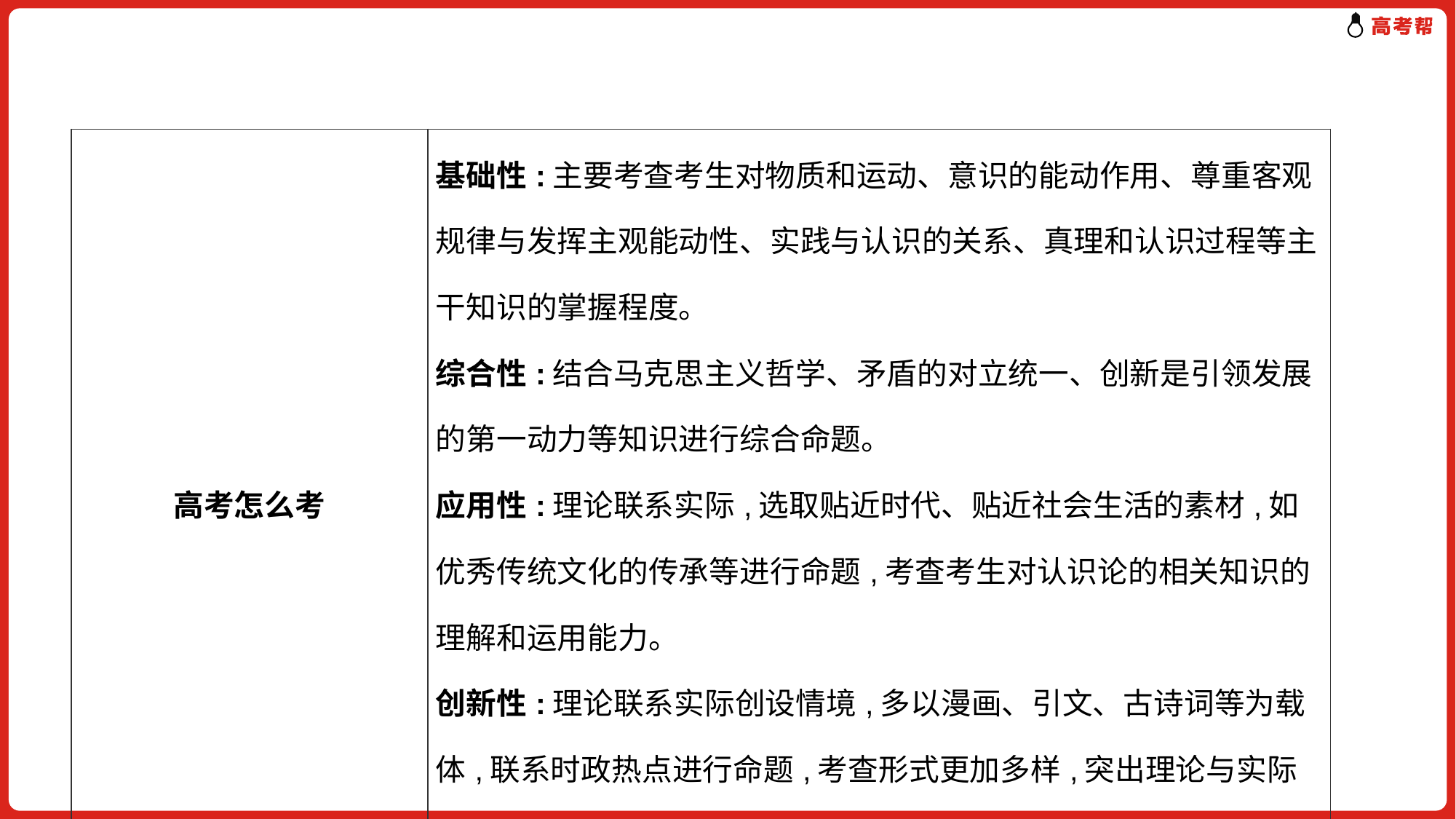

| 高考怎么考 | 基础性:主要考查考生对物质和运动、意识的能动作用、尊重客观规律与发挥主观能动性、实践与认识的关系、真理和认识过程等主干知识的掌握程度。 综合性:结合马克思主义哲学、矛盾的对立统一、创新是引领发展的第一动力等知识进行综合命题。 应用性:理论联系实际,选取贴近时代、贴近社会生活的素材,如优秀传统文化的传承等进行命题,考查考生对认识论的相关知识的理解和运用能力。 创新性:理论联系实际创设情境,多以漫画、引文、古诗词等为载体,联系时政热点进行命题,考查形式更加多样,突出理论与实际生产、生活的联系,引导考生用本专题理论知识解读社会现实问题。 |
| --- | --- |